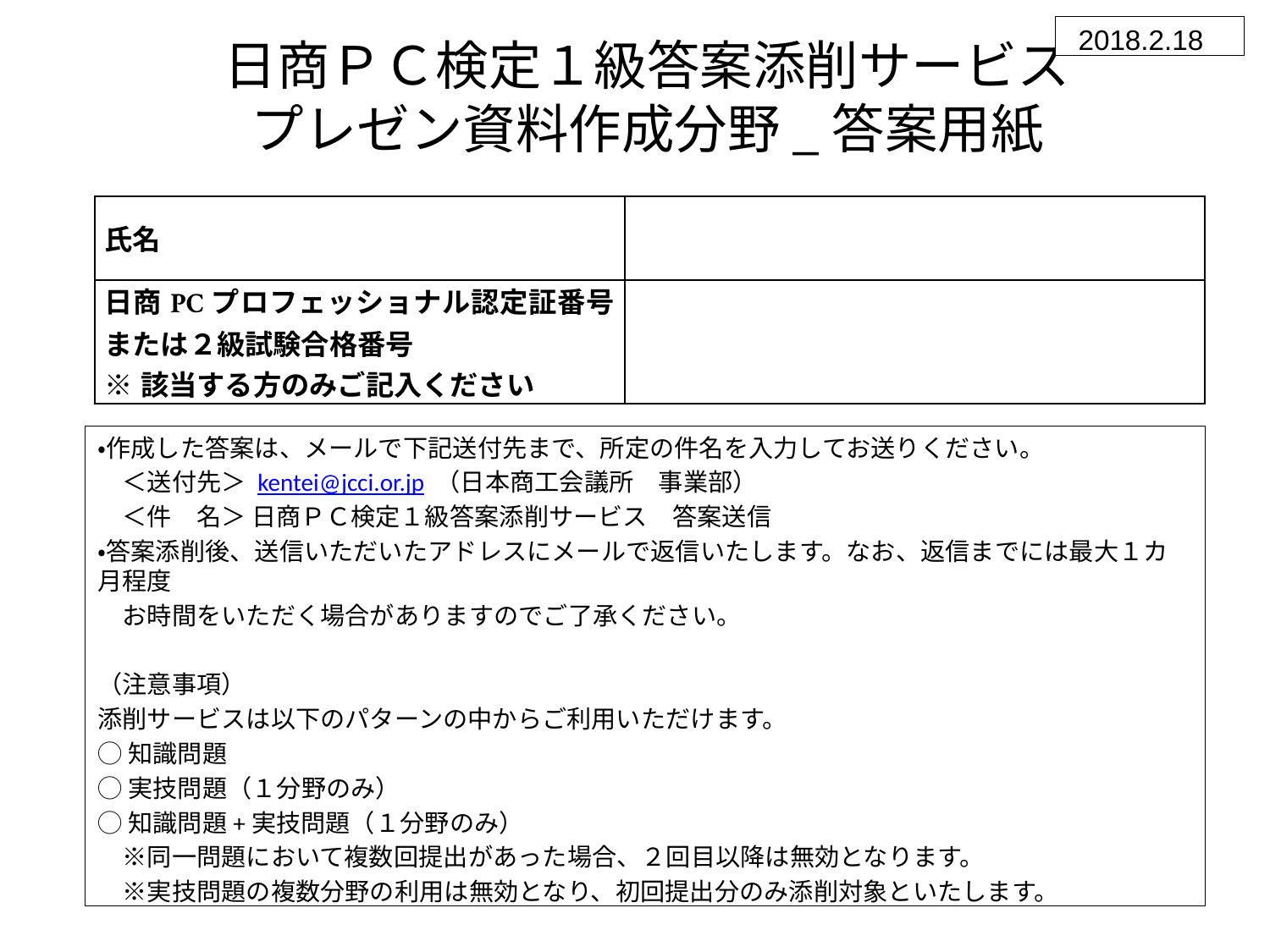

# 日商ＰＣ検定１級答案添削サービス プレゼン資料作成分野_答案用紙
2018.2.18
| 氏名 |  |
| --- | --- |
| 日商PCプロフェッショナル認定証番号または２級試験合格番号 ※該当する方のみご記入ください |  |
・作成した答案は、メールで下記送付先まで、所定の件名を入力してお送りください。
　＜送付先＞ kentei@jcci.or.jp （日本商工会議所　事業部）
　＜件　名＞ 日商ＰＣ検定１級答案添削サービス　答案送信
・答案添削後、送信いただいたアドレスにメールで返信いたします。なお、返信までには最大１カ月程度
　お時間をいただく場合がありますのでご了承ください。

（注意事項）
添削サービスは以下のパターンの中からご利用いただけます。
◯知識問題
◯実技問題（１分野のみ）
◯知識問題+実技問題（１分野のみ）
　※同一問題において複数回提出があった場合、２回目以降は無効となります。
　※実技問題の複数分野の利用は無効となり、初回提出分のみ添削対象といたします。